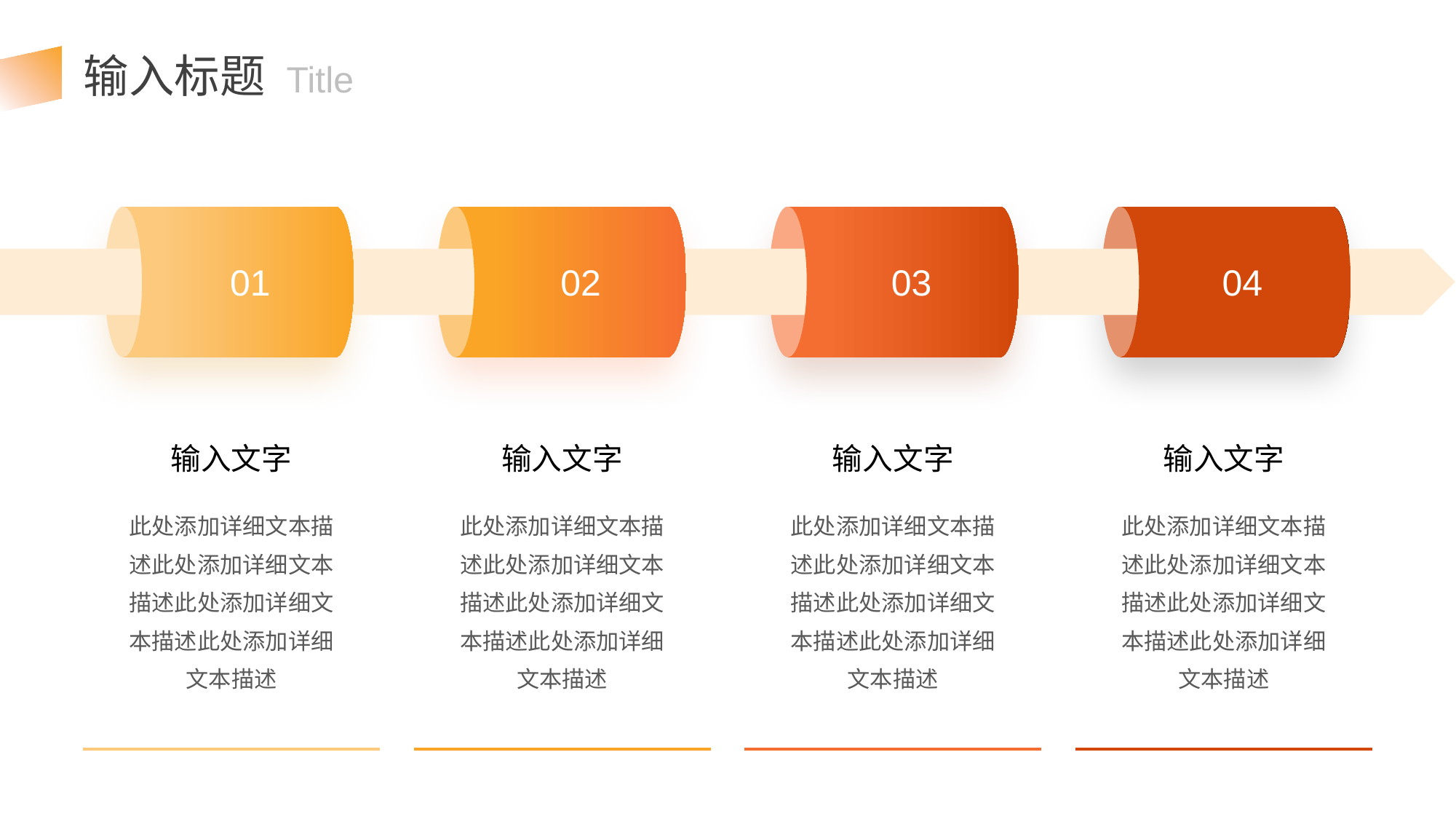

输入标题 Title

01
02
03
04
输入文字
输入文字
输入文字
输入文字
此处添加详细文本描述此处添加详细文本描述此处添加详细文本描述此处添加详细文本描述
此处添加详细文本描述此处添加详细文本描述此处添加详细文本描述此处添加详细文本描述
此处添加详细文本描述此处添加详细文本描述此处添加详细文本描述此处添加详细文本描述
此处添加详细文本描述此处添加详细文本描述此处添加详细文本描述此处添加详细文本描述